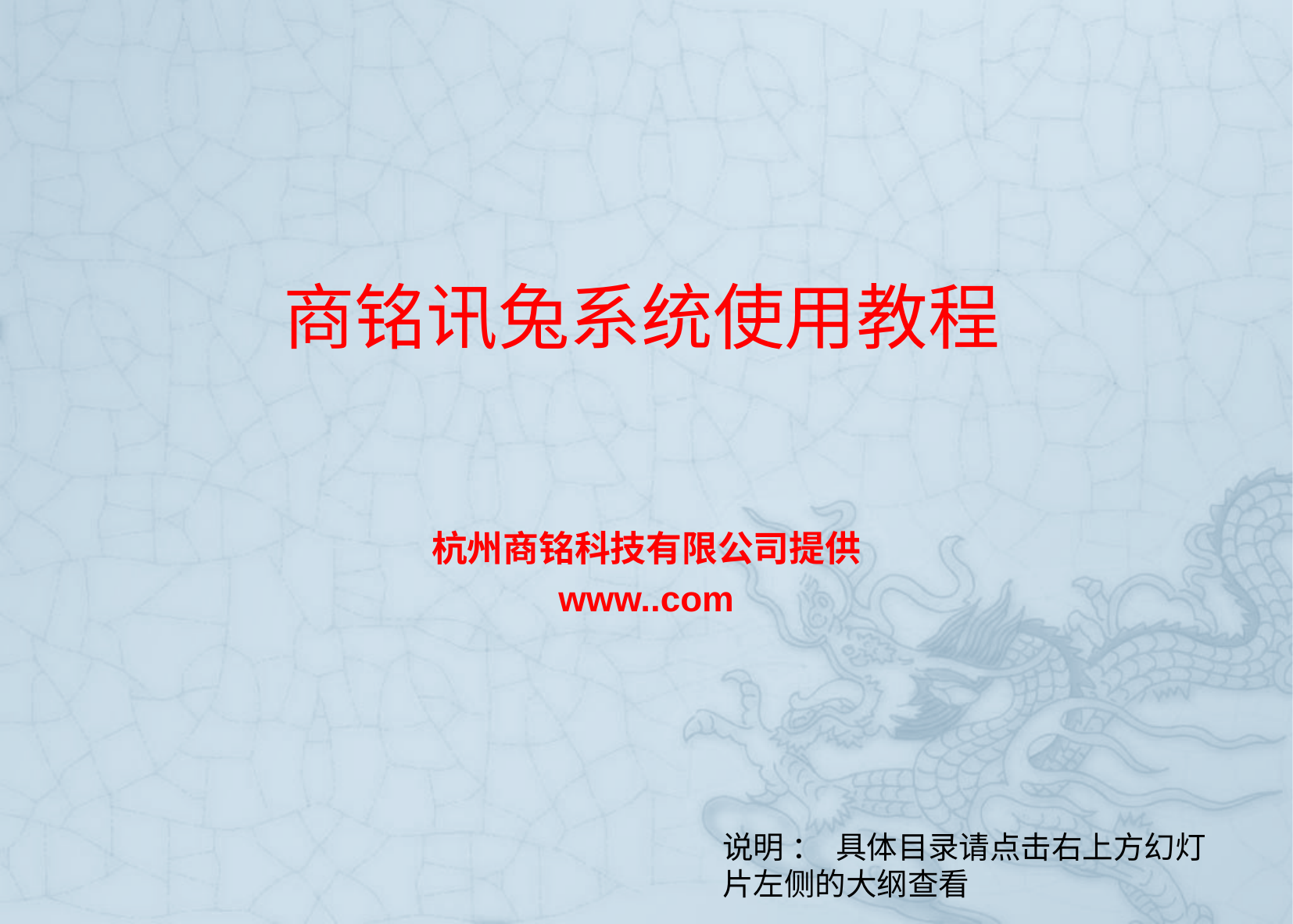

# 商铭讯兔系统使用教程
杭州商铭科技有限公司提供
www..com
说明 ：  具体目录请点击右上方幻灯片左侧的大纲查看